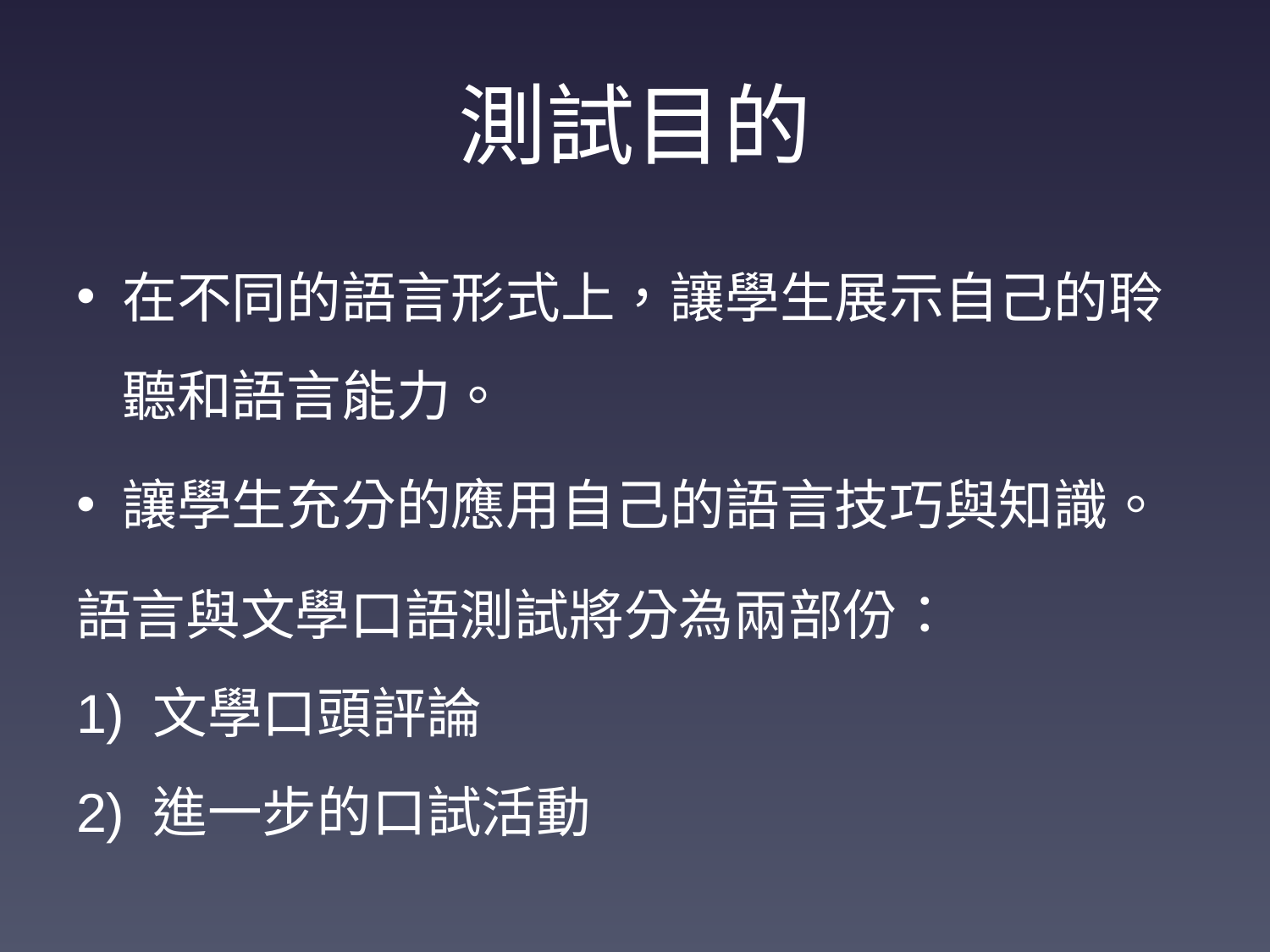

# 測試目的
在不同的語言形式上，讓學生展示自己的聆聽和語言能力。
讓學生充分的應用自己的語言技巧與知識。
語言與文學口語測試將分為兩部份：
1) 文學口頭評論
2) 進一步的口試活動